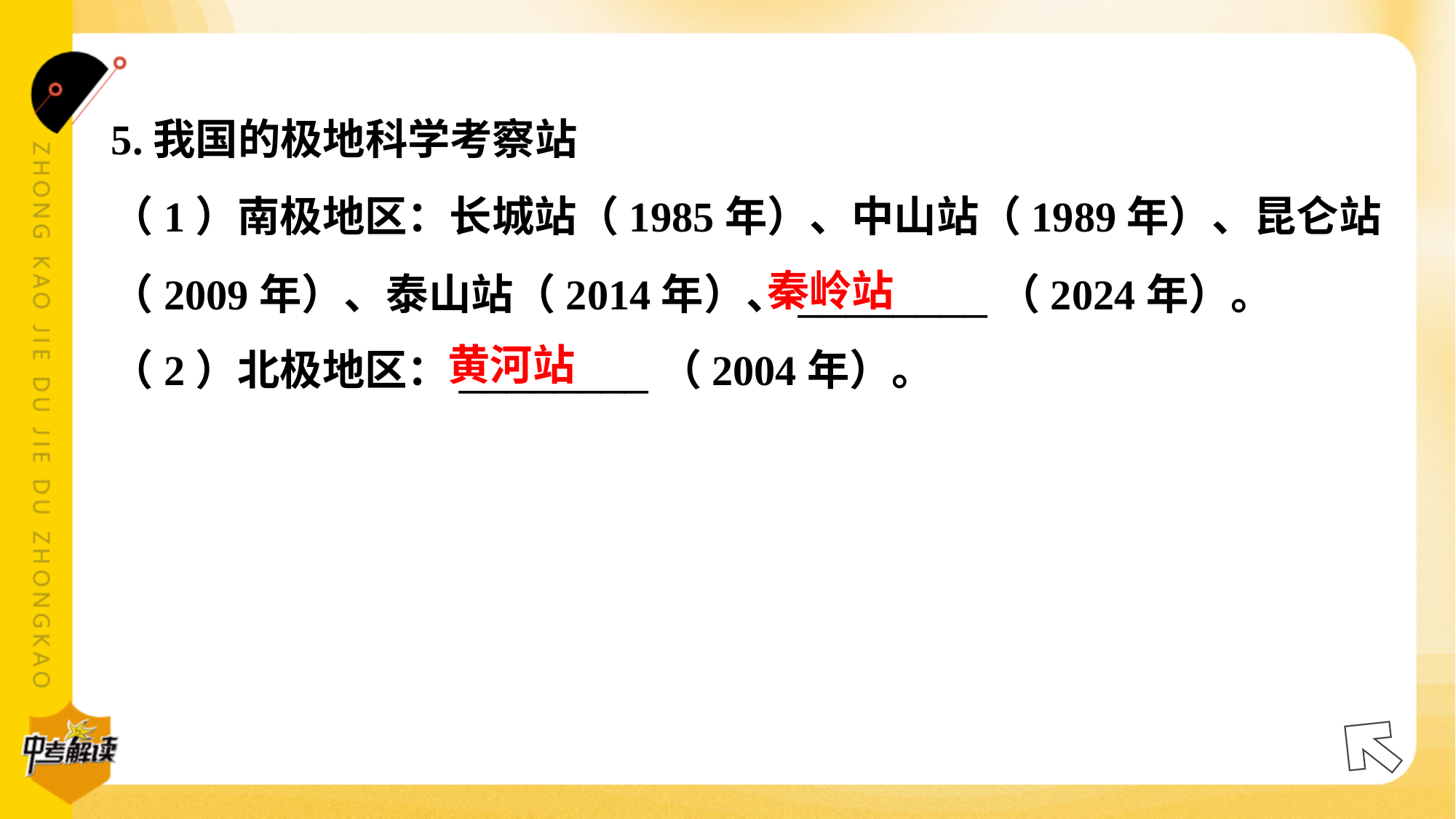

5.我国的极地科学考察站
（1）南极地区：长城站（1985年）、中山站（1989年）、昆仑站
（2009年）、泰山站（2014年）、________（2024年）。
（2）北极地区：________（2004年）。#5.2
秦岭站
黄河站